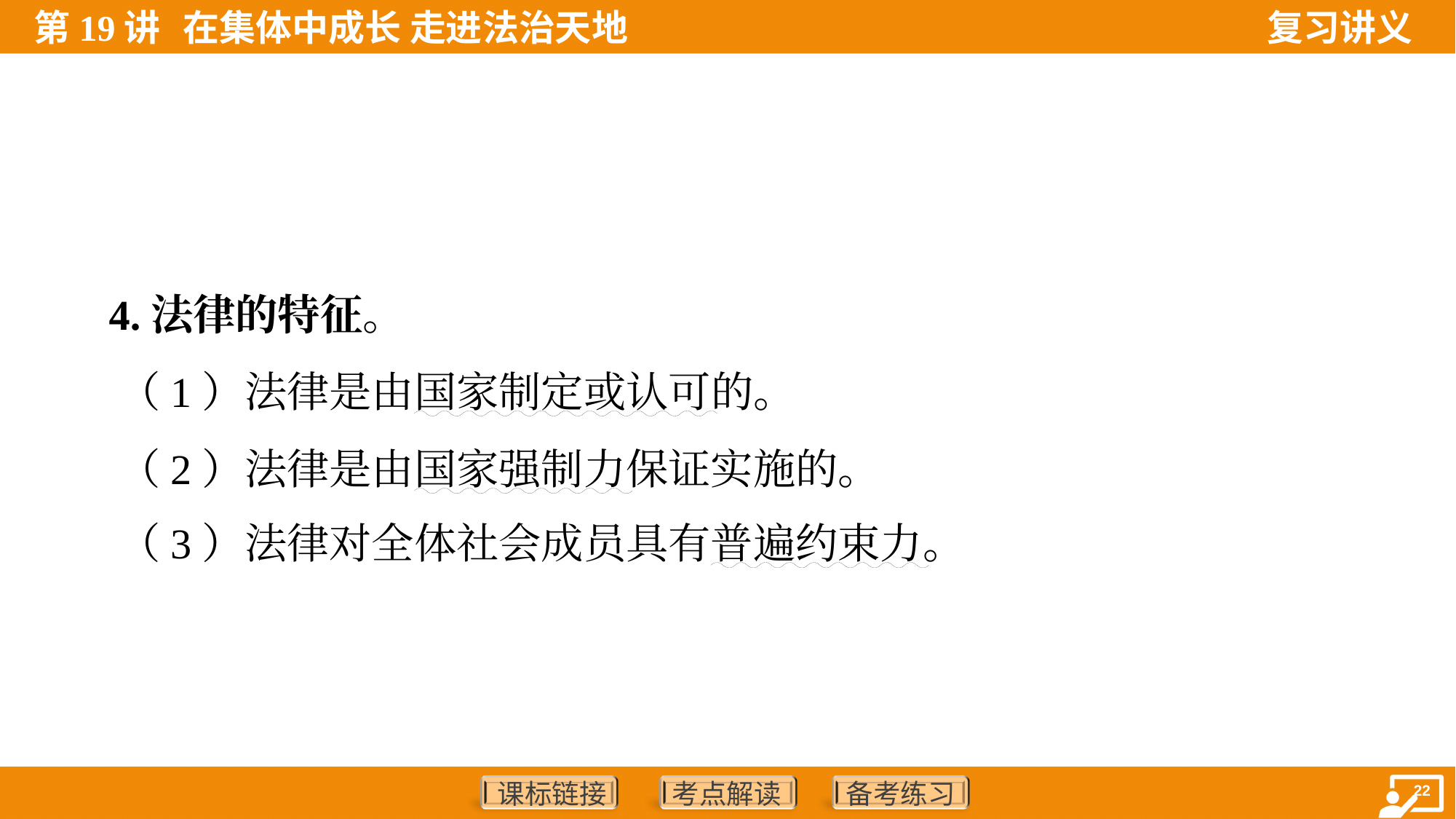

4.法律的特征。
    （1）法律是由国家制定或认可的。
    （2）法律是由国家强制力保证实施的。
    （3）法律对全体社会成员具有普遍约束力。